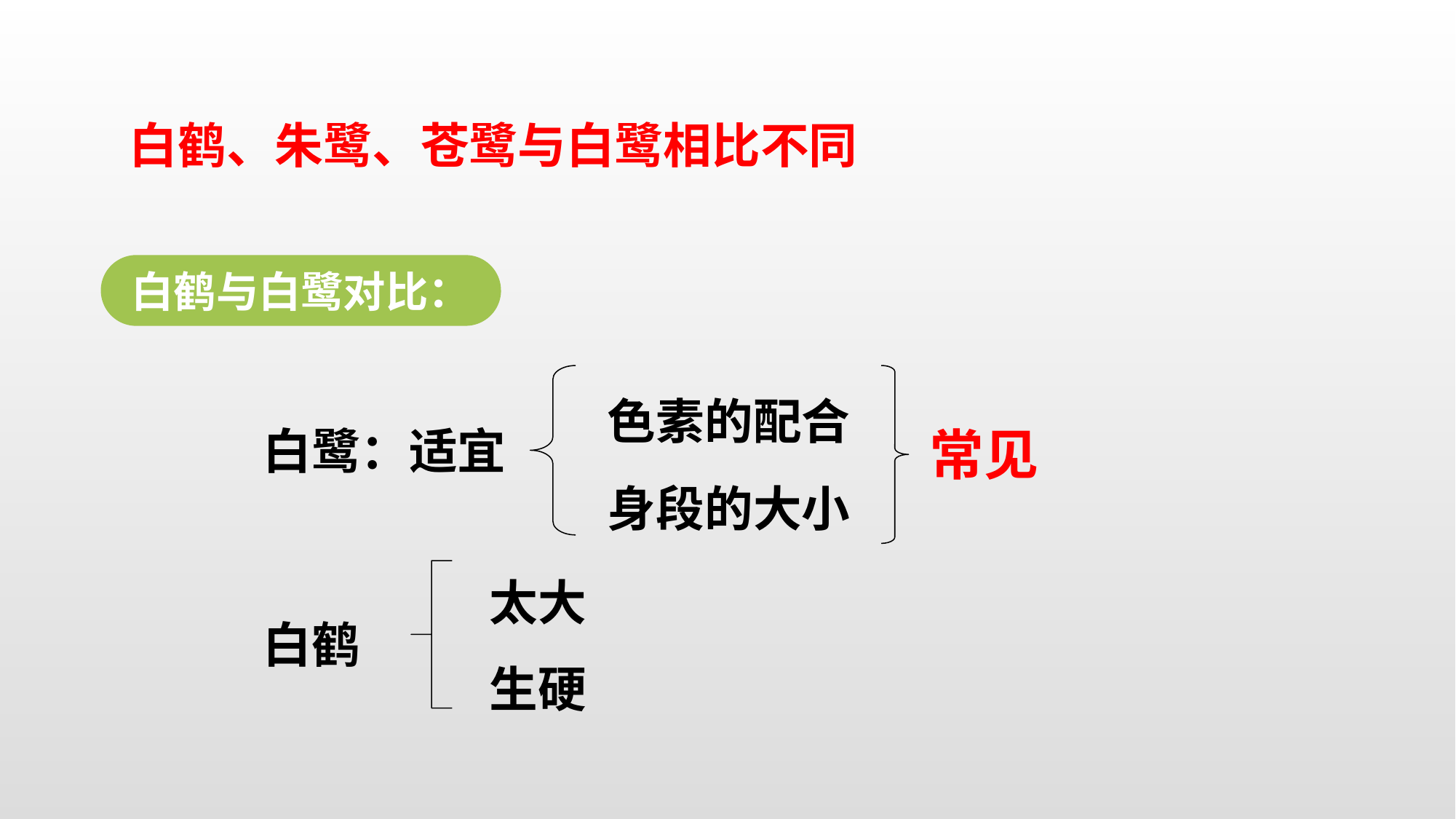

白鹤、朱鹭、苍鹭与白鹭相比不同
白鹤与白鹭对比：
色素的配合
身段的大小

白鹭：适宜
常见
太大
生硬

白鹤